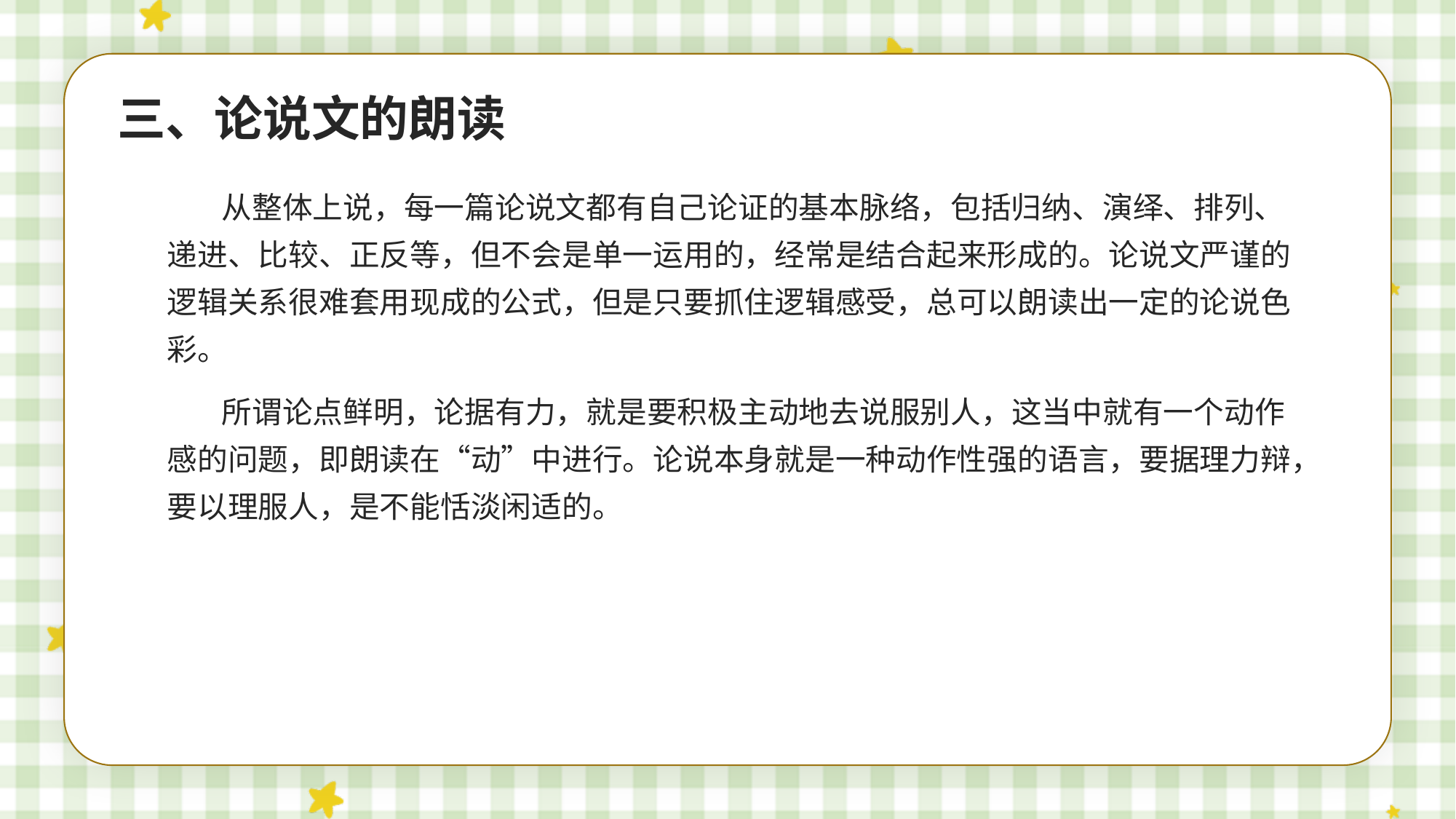

三、论说文的朗读
从整体上说，每一篇论说文都有自己论证的基本脉络，包括归纳、演绎、排列、递进、比较、正反等，但不会是单一运用的，经常是结合起来形成的。论说文严谨的逻辑关系很难套用现成的公式，但是只要抓住逻辑感受，总可以朗读出一定的论说色彩。
所谓论点鲜明，论据有力，就是要积极主动地去说服别人，这当中就有一个动作感的问题，即朗读在“动”中进行。论说本身就是一种动作性强的语言，要据理力辩，要以理服人，是不能恬淡闲适的。